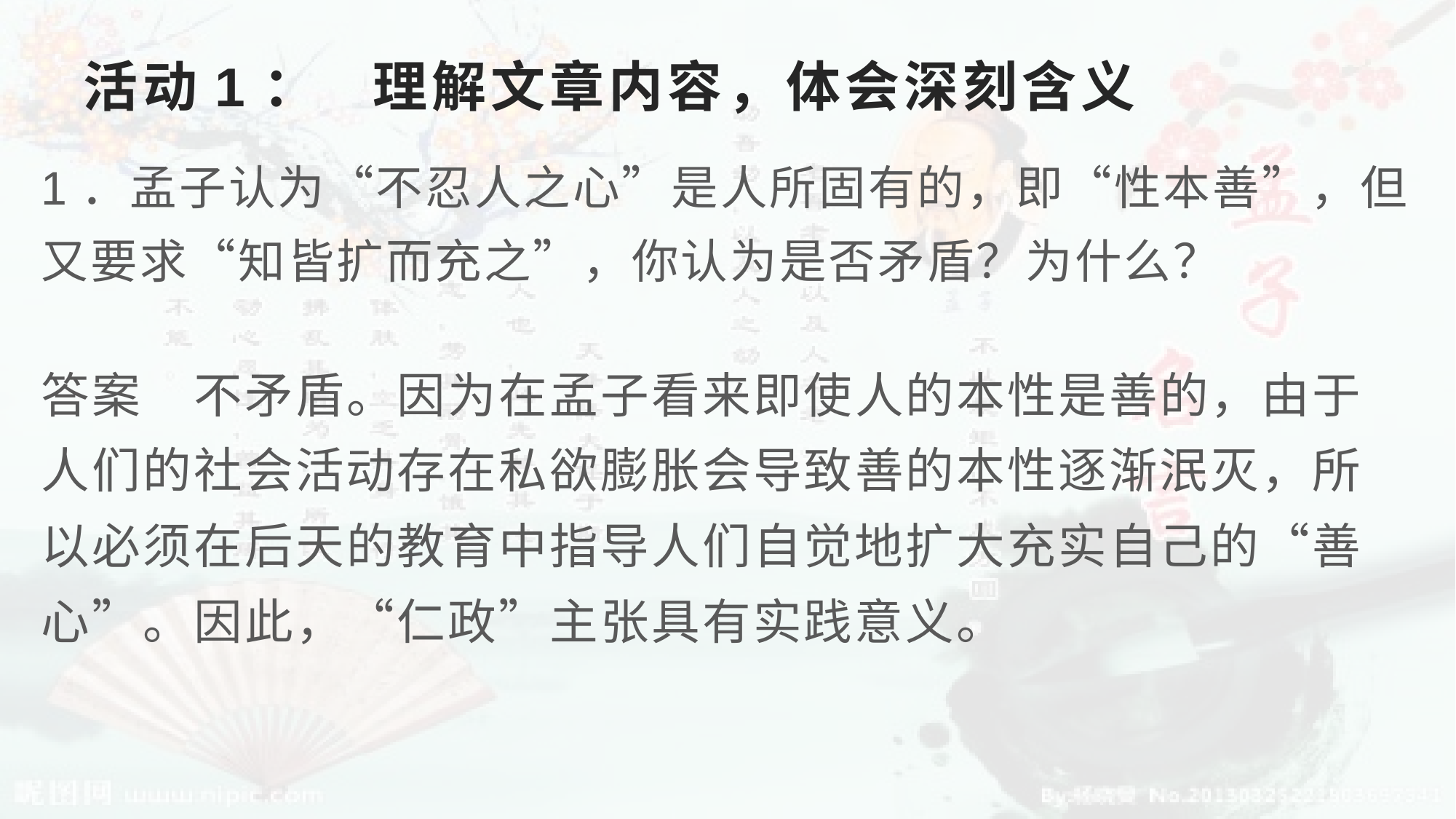

# 活动1：   理解文章内容，体会深刻含义
1．孟子认为“不忍人之心”是人所固有的，即“性本善”，但又要求“知皆扩而充之”，你认为是否矛盾？为什么？

答案　不矛盾。因为在孟子看来即使人的本性是善的，由于人们的社会活动存在私欲膨胀会导致善的本性逐渐泯灭，所以必须在后天的教育中指导人们自觉地扩大充实自己的“善心”。因此，“仁政”主张具有实践意义。